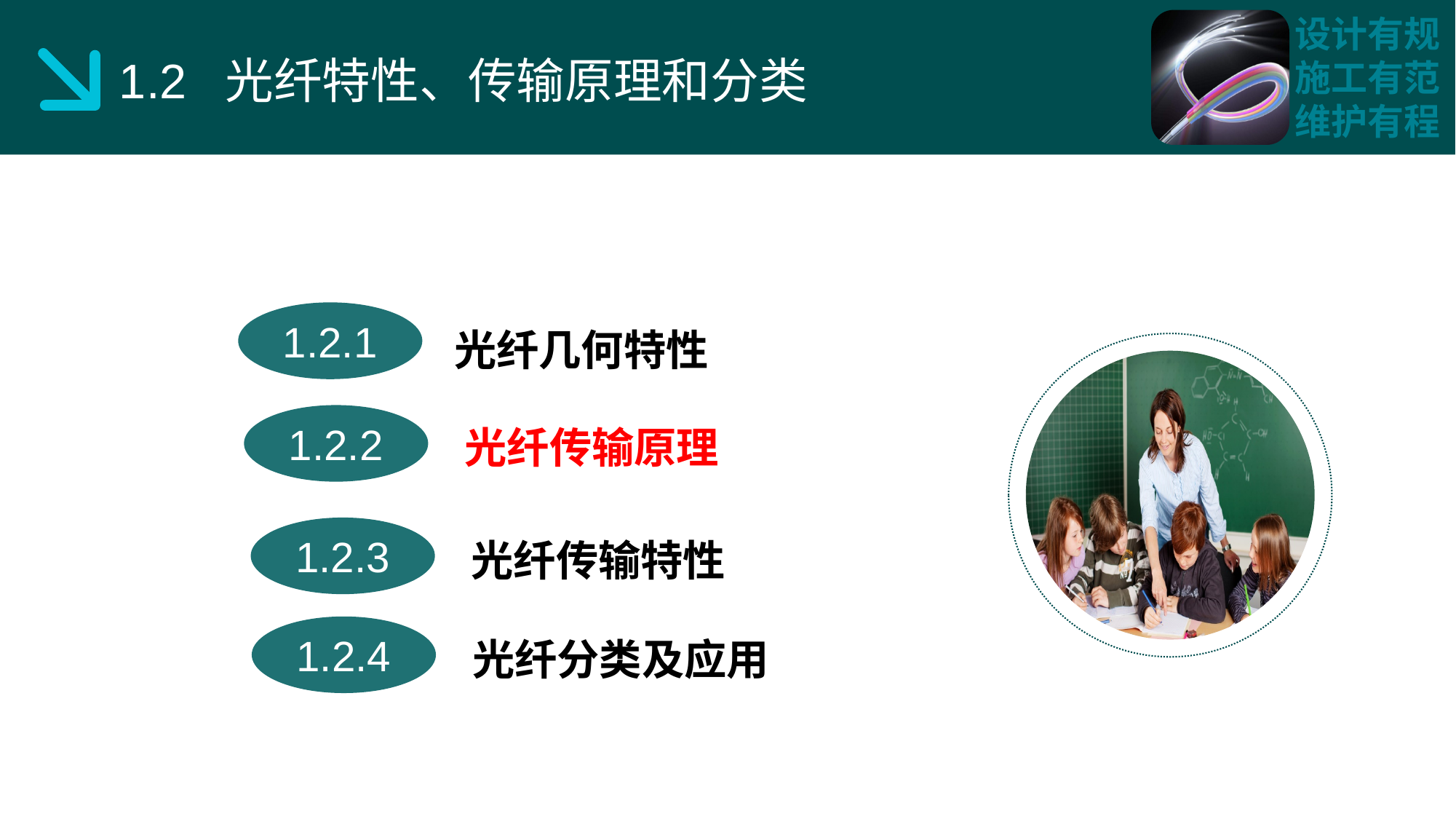

1.2  光纤特性、传输原理和分类

光纤几何特性
1.2.1

 光纤传输原理
1.2.2
 光纤传输特性
1.2.3
 光纤分类及应用
1.2.4